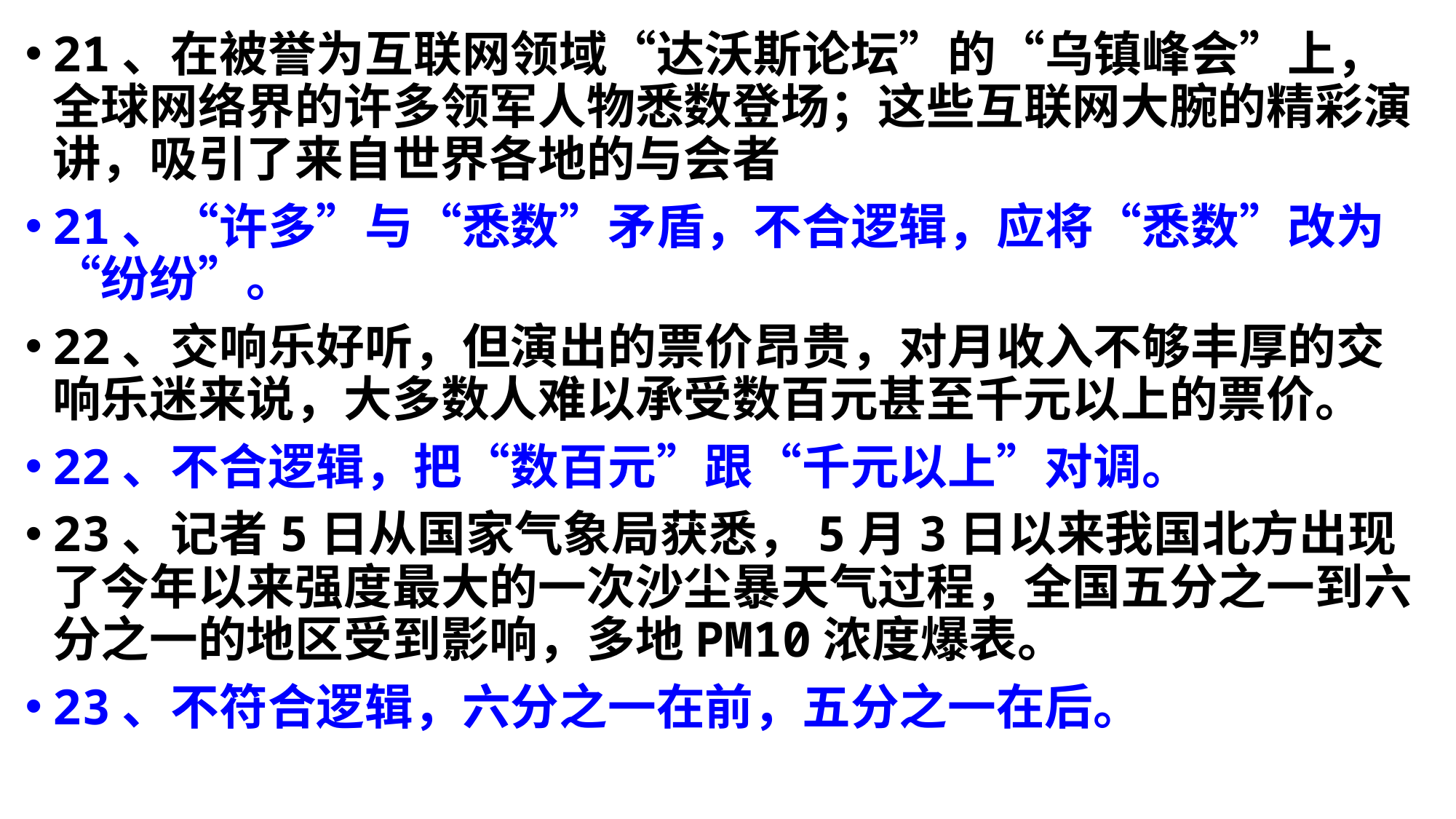

21、在被誉为互联网领域“达沃斯论坛”的“乌镇峰会”上，全球网络界的许多领军人物悉数登场；这些互联网大腕的精彩演讲，吸引了来自世界各地的与会者
21、“许多”与“悉数”矛盾，不合逻辑，应将“悉数”改为“纷纷”。
22、交响乐好听，但演出的票价昂贵，对月收入不够丰厚的交响乐迷来说，大多数人难以承受数百元甚至千元以上的票价。
22、不合逻辑，把“数百元”跟“千元以上”对调。
23、记者5日从国家气象局获悉，5月3日以来我国北方出现了今年以来强度最大的一次沙尘暴天气过程，全国五分之一到六分之一的地区受到影响，多地PM10浓度爆表。
23、不符合逻辑，六分之一在前，五分之一在后。